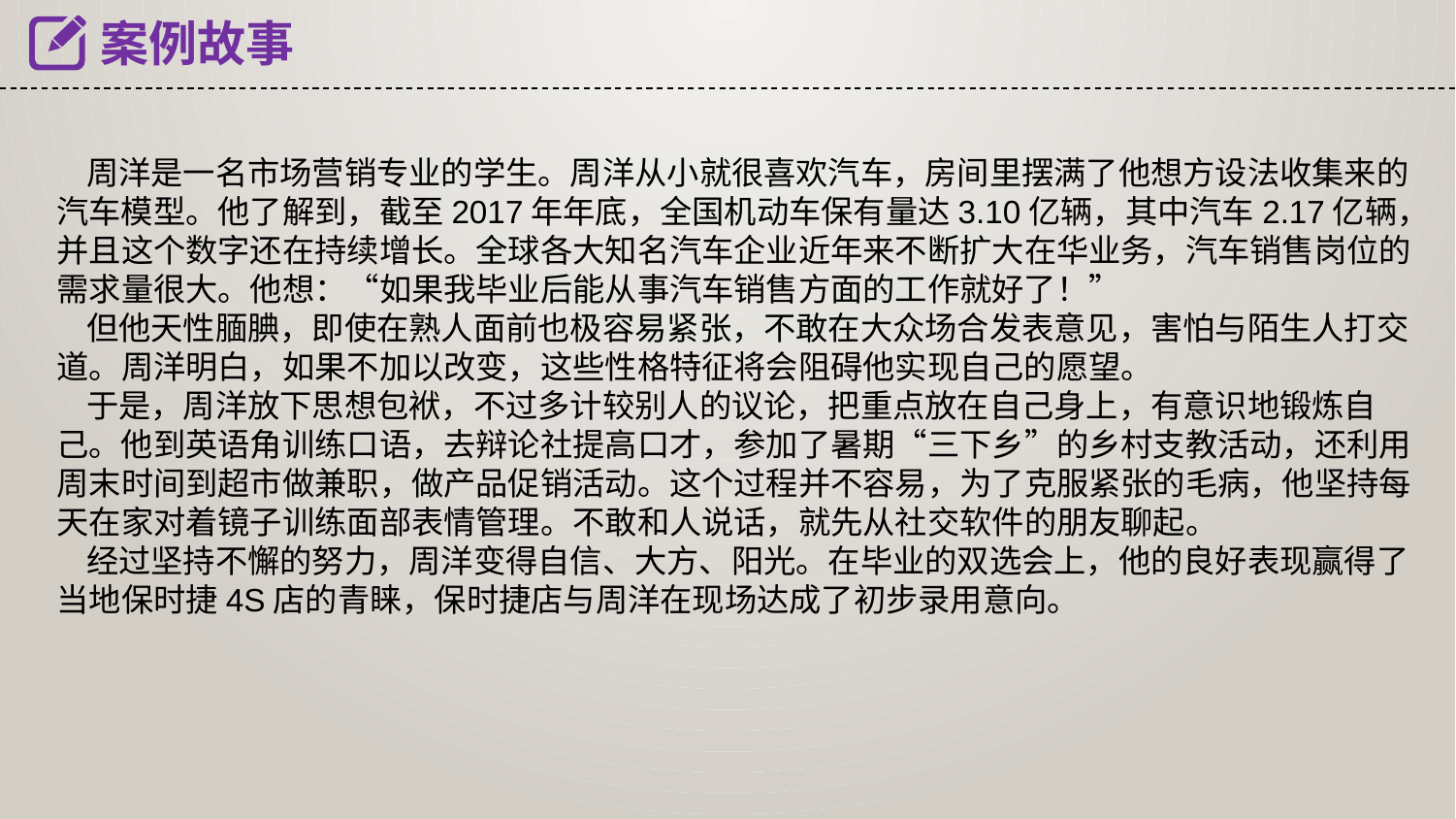

案例故事

   周洋是一名市场营销专业的学生。周洋从小就很喜欢汽车，房间里摆满了他想方设法收集来的汽车模型。他了解到，截至2017年年底，全国机动车保有量达3.10亿辆，其中汽车2.17亿辆，并且这个数字还在持续增长。全球各大知名汽车企业近年来不断扩大在华业务，汽车销售岗位的需求量很大。他想：“如果我毕业后能从事汽车销售方面的工作就好了！”
   但他天性腼腆，即使在熟人面前也极容易紧张，不敢在大众场合发表意见，害怕与陌生人打交道。周洋明白，如果不加以改变，这些性格特征将会阻碍他实现自己的愿望。
   于是，周洋放下思想包袱，不过多计较别人的议论，把重点放在自己身上，有意识地锻炼自己。他到英语角训练口语，去辩论社提高口才，参加了暑期“三下乡”的乡村支教活动，还利用周末时间到超市做兼职，做产品促销活动。这个过程并不容易，为了克服紧张的毛病，他坚持每天在家对着镜子训练面部表情管理。不敢和人说话，就先从社交软件的朋友聊起。
   经过坚持不懈的努力，周洋变得自信、大方、阳光。在毕业的双选会上，他的良好表现赢得了当地保时捷4S店的青睐，保时捷店与周洋在现场达成了初步录用意向。
37